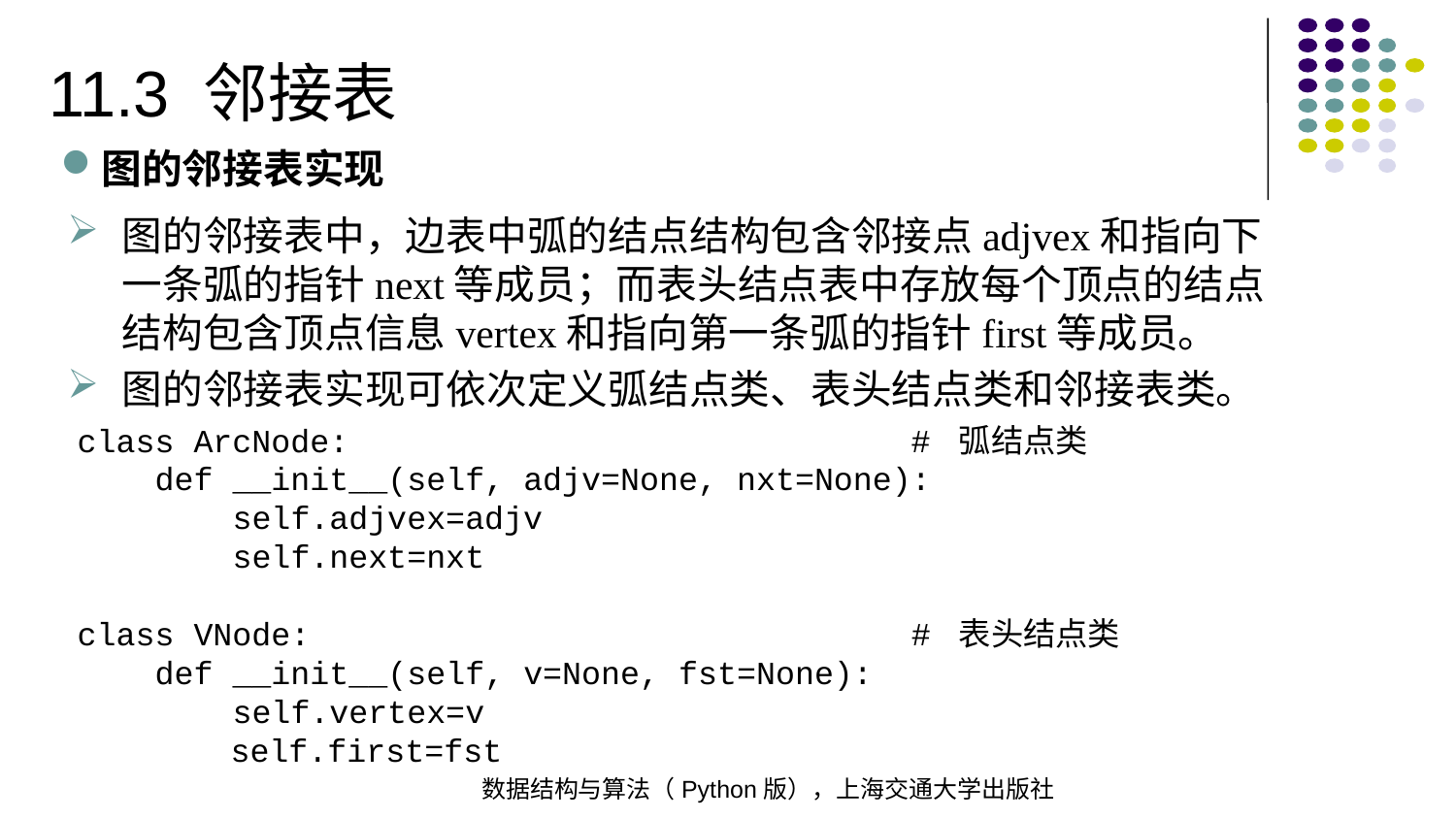

11.3 邻接表
图的邻接表实现
图的邻接表中，边表中弧的结点结构包含邻接点adjvex和指向下一条弧的指针next等成员；而表头结点表中存放每个顶点的结点结构包含顶点信息vertex和指向第一条弧的指针first等成员。
图的邻接表实现可依次定义弧结点类、表头结点类和邻接表类。
class ArcNode:                             # 弧结点类
    def __init__(self, adjv=None, nxt=None):
        self.adjvex=adjv
        self.next=nxt

class VNode:                               # 表头结点类
    def __init__(self, v=None, fst=None):
        self.vertex=v
            self.first=fst